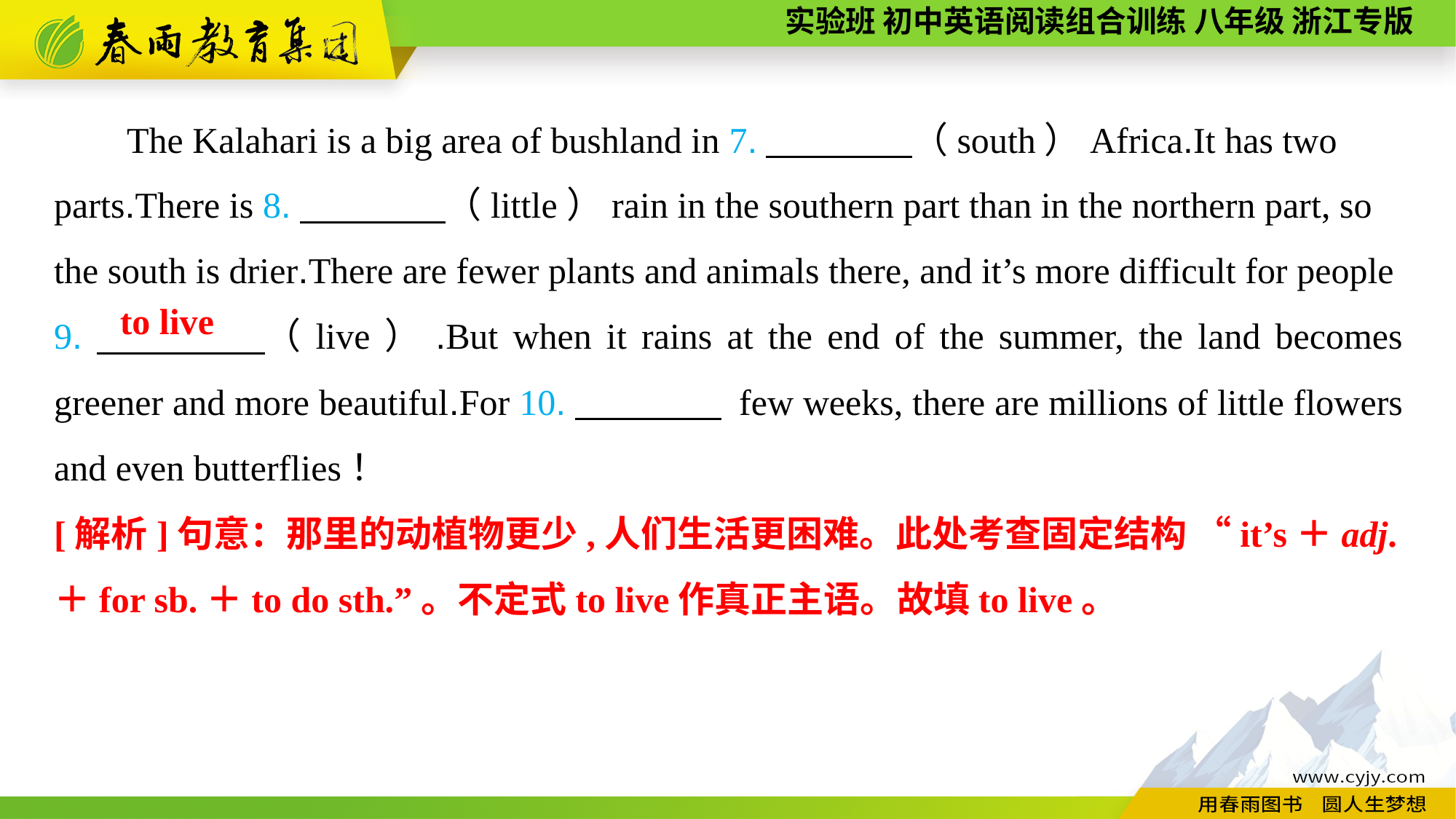

The Kalahari is a big area of bushland in 7.　　　　（south）Africa.It has two parts.There is 8.　　　　（little）rain in the southern part than in the northern part, so the south is drier.There are fewer plants and animals there, and it’s more difficult for people
9.　　　　（live）.But when it rains at the end of the summer, the land becomes greener and more beautiful.For 10.　　　　 few weeks, there are millions of little flowers and even butterflies！
to live
[解析]句意：那里的动植物更少,人们生活更困难。此处考查固定结构 “it’s＋adj.＋for sb.＋to do sth.”。不定式to live作真正主语。故填to live。